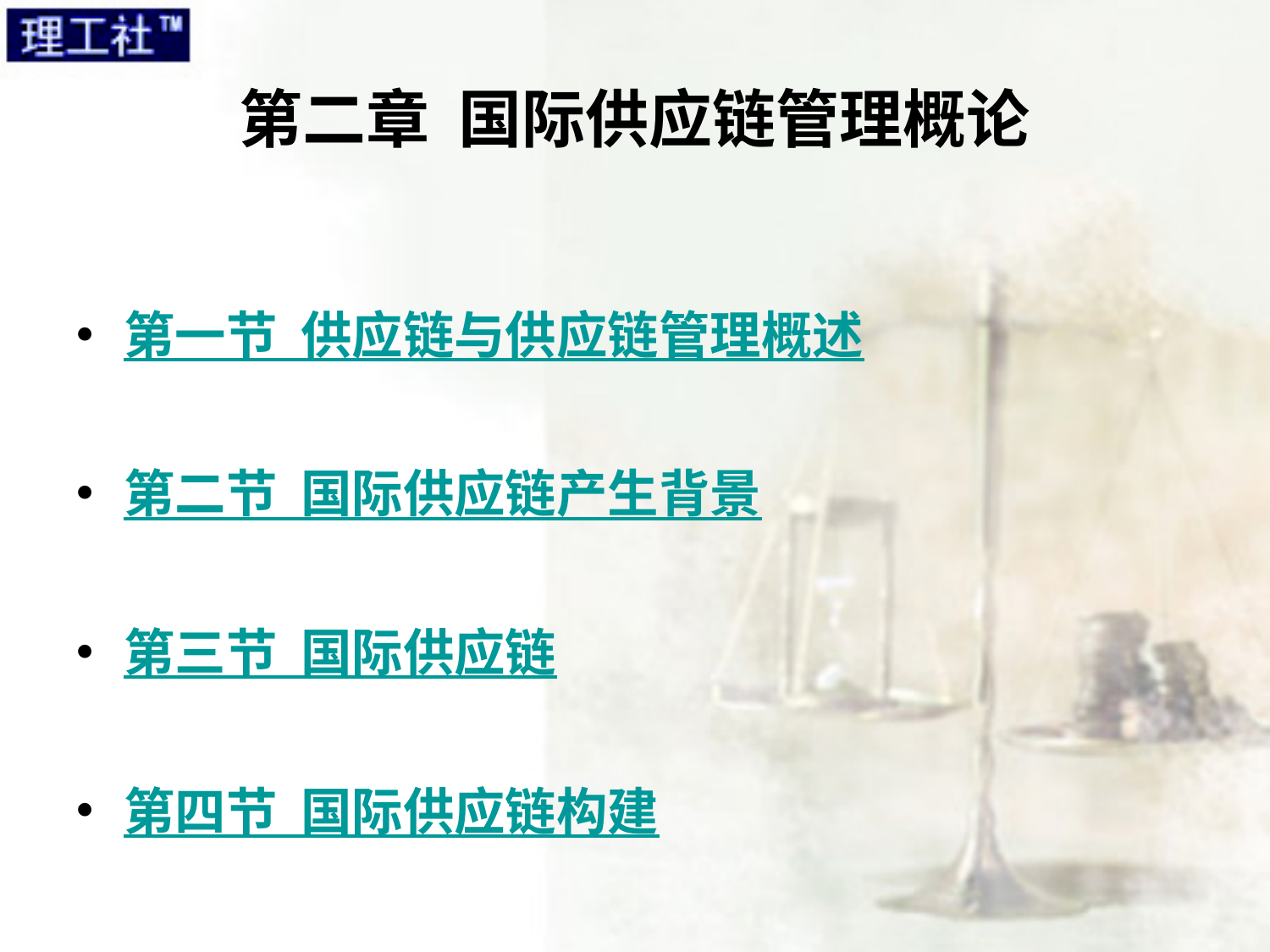

# 第二章  国际供应链管理概论
第一节  供应链与供应链管理概述
第二节  国际供应链产生背景
第三节  国际供应链
第四节  国际供应链构建